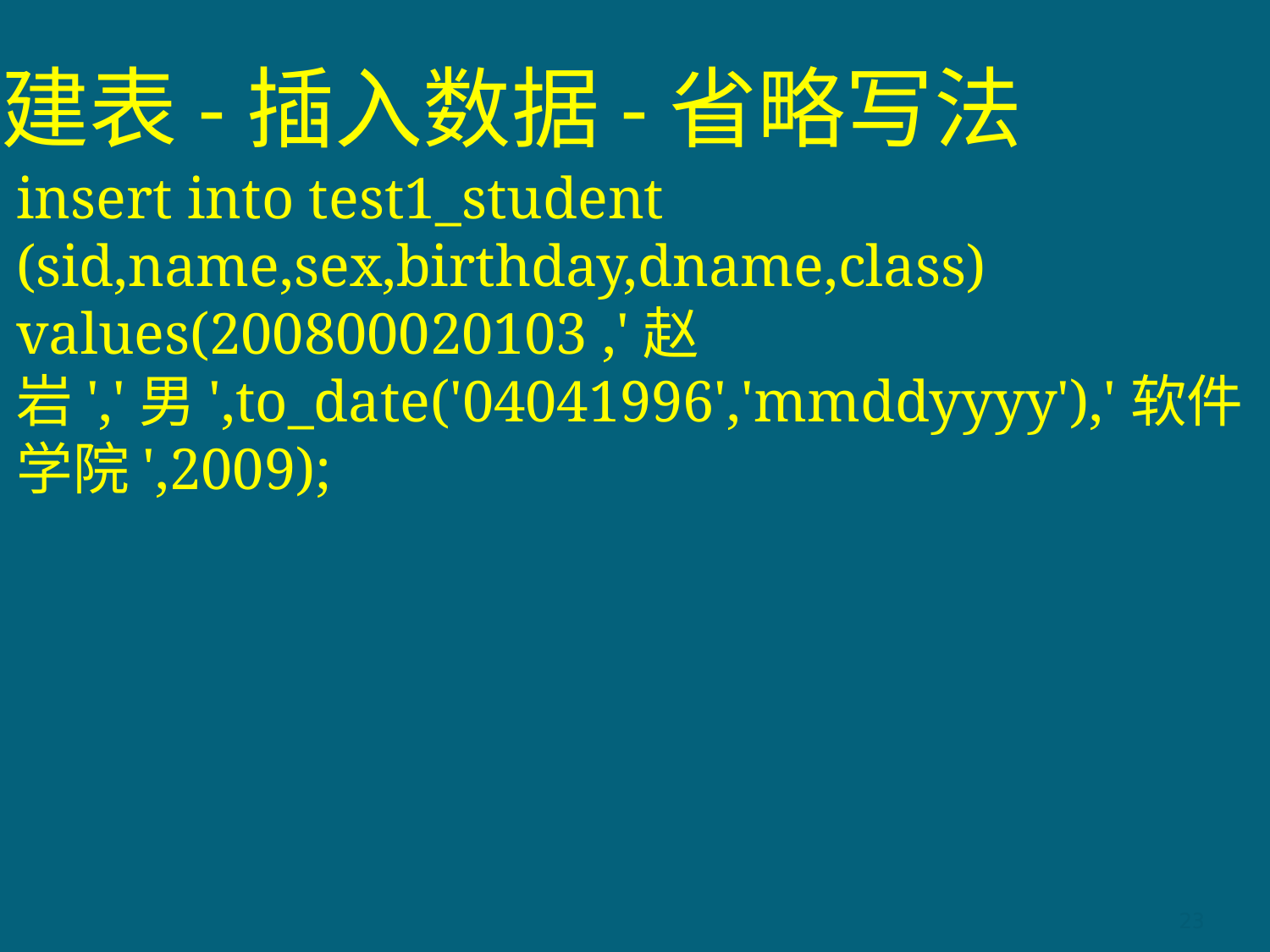

# 建表-插入数据-省略写法
insert into test1_student (sid,name,sex,birthday,dname,class) values(200800020103 ,'赵岩','男',to_date('04041996','mmddyyyy'),'软件学院',2009);
23